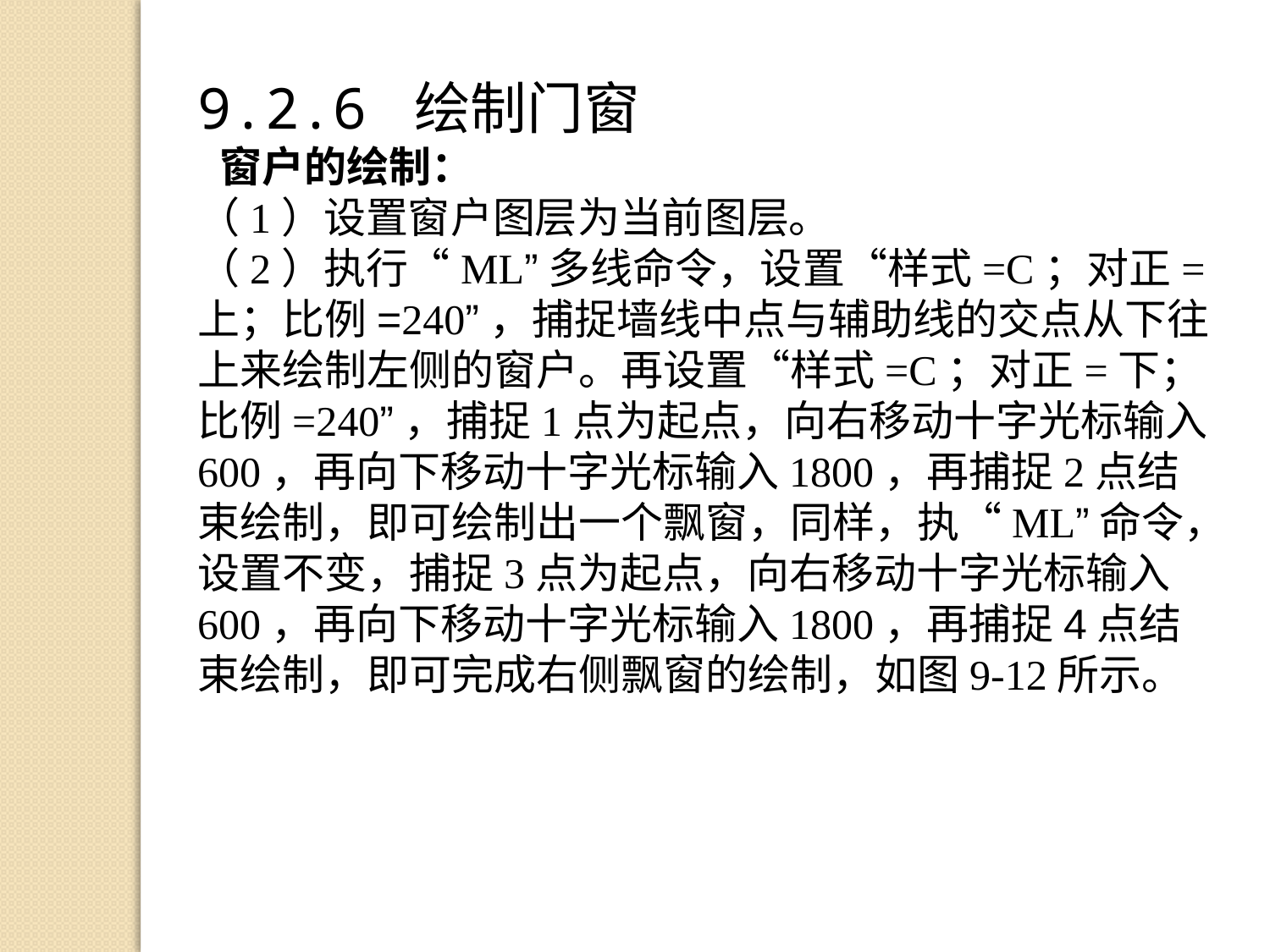

9.2.6 绘制门窗
  窗户的绘制：
（1）设置窗户图层为当前图层。
（2）执行“ML”多线命令，设置“样式=C；对正=上；比例=240”，捕捉墙线中点与辅助线的交点从下往上来绘制左侧的窗户。再设置“样式=C；对正=下；比例=240”，捕捉1点为起点，向右移动十字光标输入600，再向下移动十字光标输入1800，再捕捉2点结束绘制，即可绘制出一个飘窗，同样，执“ML”命令，设置不变，捕捉3点为起点，向右移动十字光标输入600，再向下移动十字光标输入1800，再捕捉4点结束绘制，即可完成右侧飘窗的绘制，如图9-12所示。